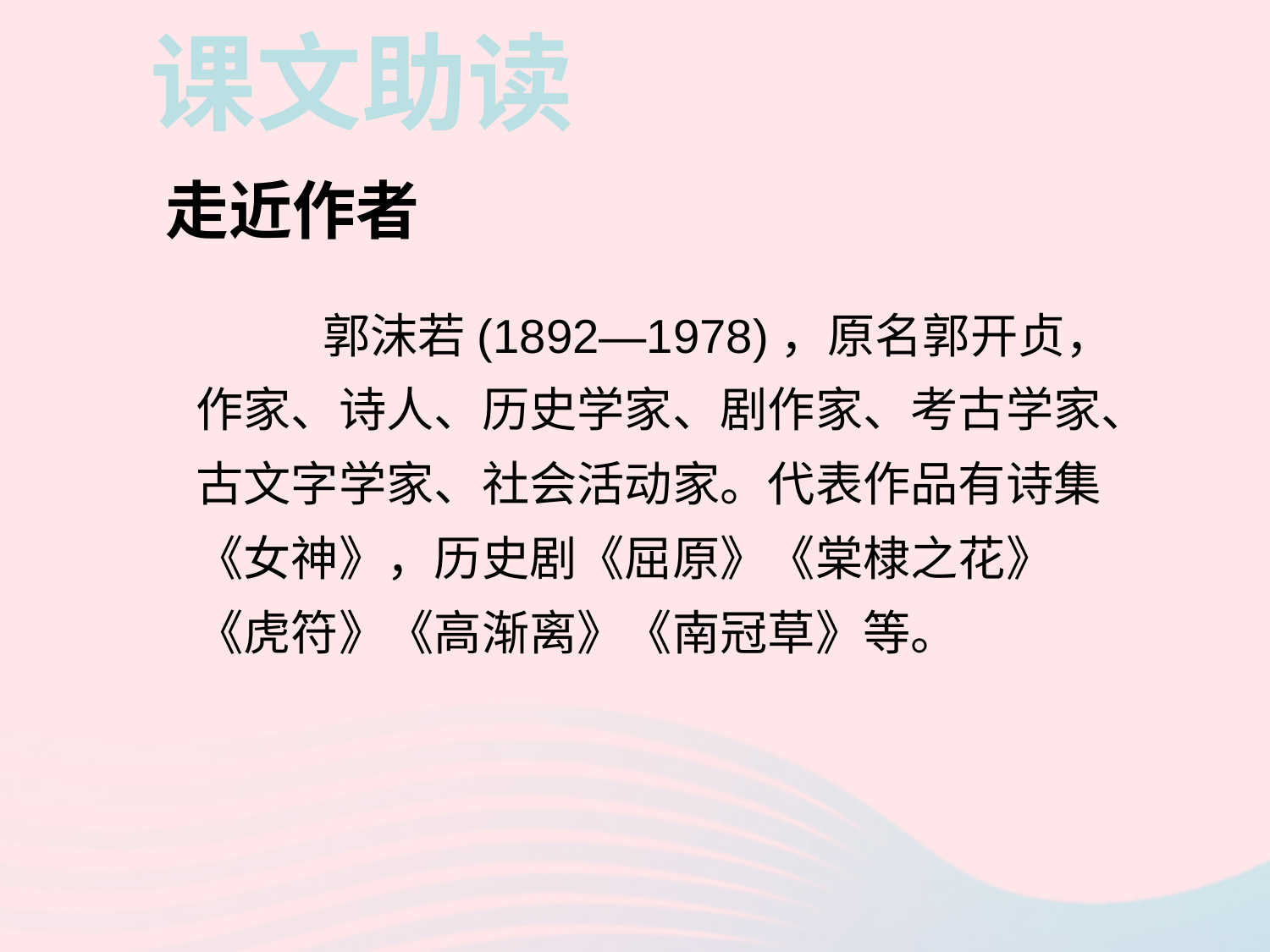

课文助读
走近作者
	郭沫若(1892—1978)，原名郭开贞，作家、诗人、历史学家、剧作家、考古学家、古文字学家、社会活动家。代表作品有诗集《女神》，历史剧《屈原》《棠棣之花》《虎符》《高渐离》《南冠草》等。